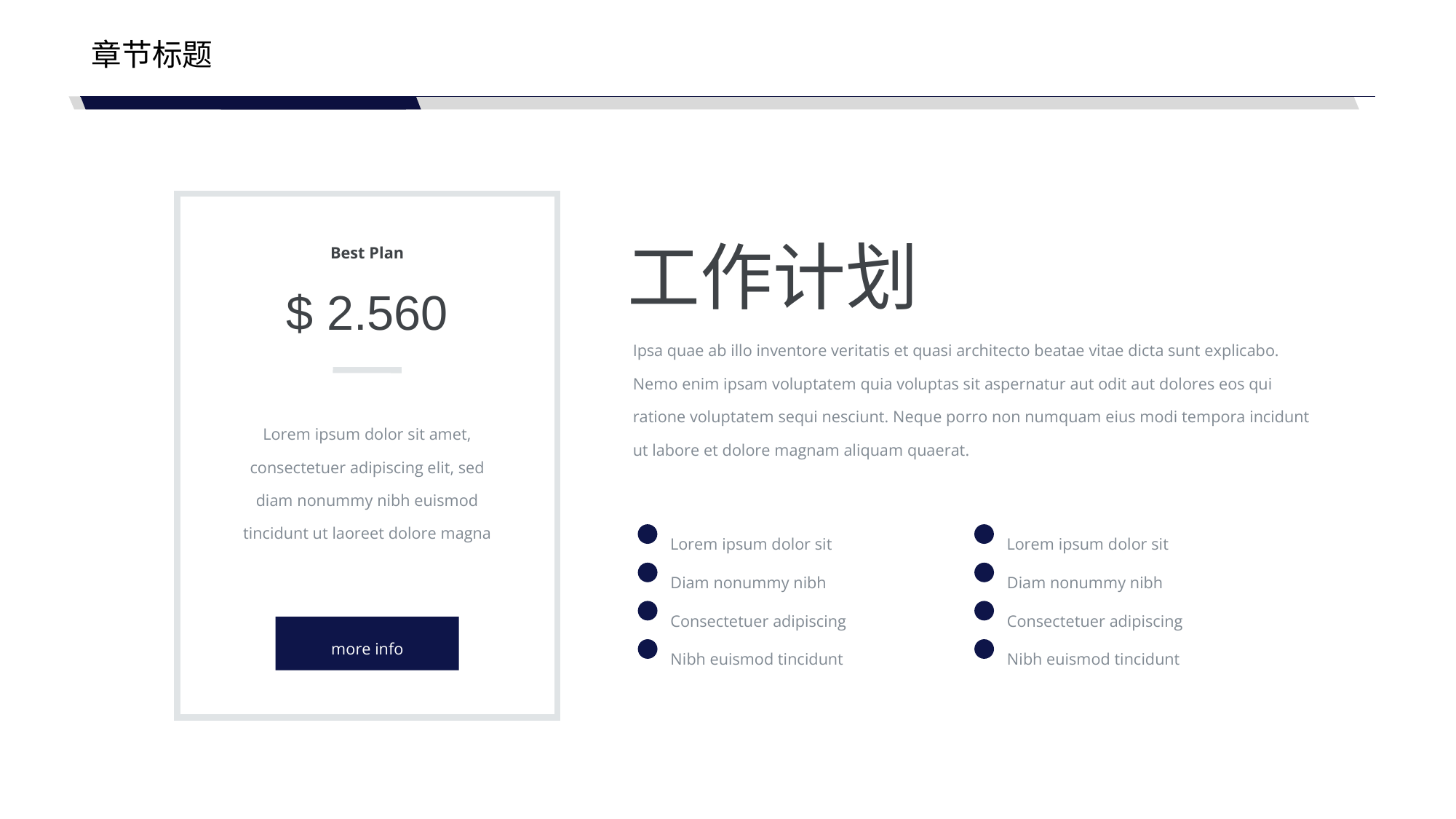

章节标题

Best Plan
$ 2.560

Lorem ipsum dolor sit amet, consectetuer adipiscing elit, sed diam nonummy nibh euismod tincidunt ut laoreet dolore magna

more info
# 工作计划
Ipsa quae ab illo inventore veritatis et quasi architecto beatae vitae dicta sunt explicabo. Nemo enim ipsam voluptatem quia voluptas sit aspernatur aut odit aut dolores eos qui ratione voluptatem sequi nesciunt. Neque porro non numquam eius modi tempora incidunt ut labore et dolore magnam aliquam quaerat.

Lorem ipsum dolor sit
Lorem ipsum dolor sit

Diam nonummy nibh
Diam nonummy nibh

Consectetuer adipiscing
Consectetuer adipiscing

Nibh euismod tincidunt
Nibh euismod tincidunt